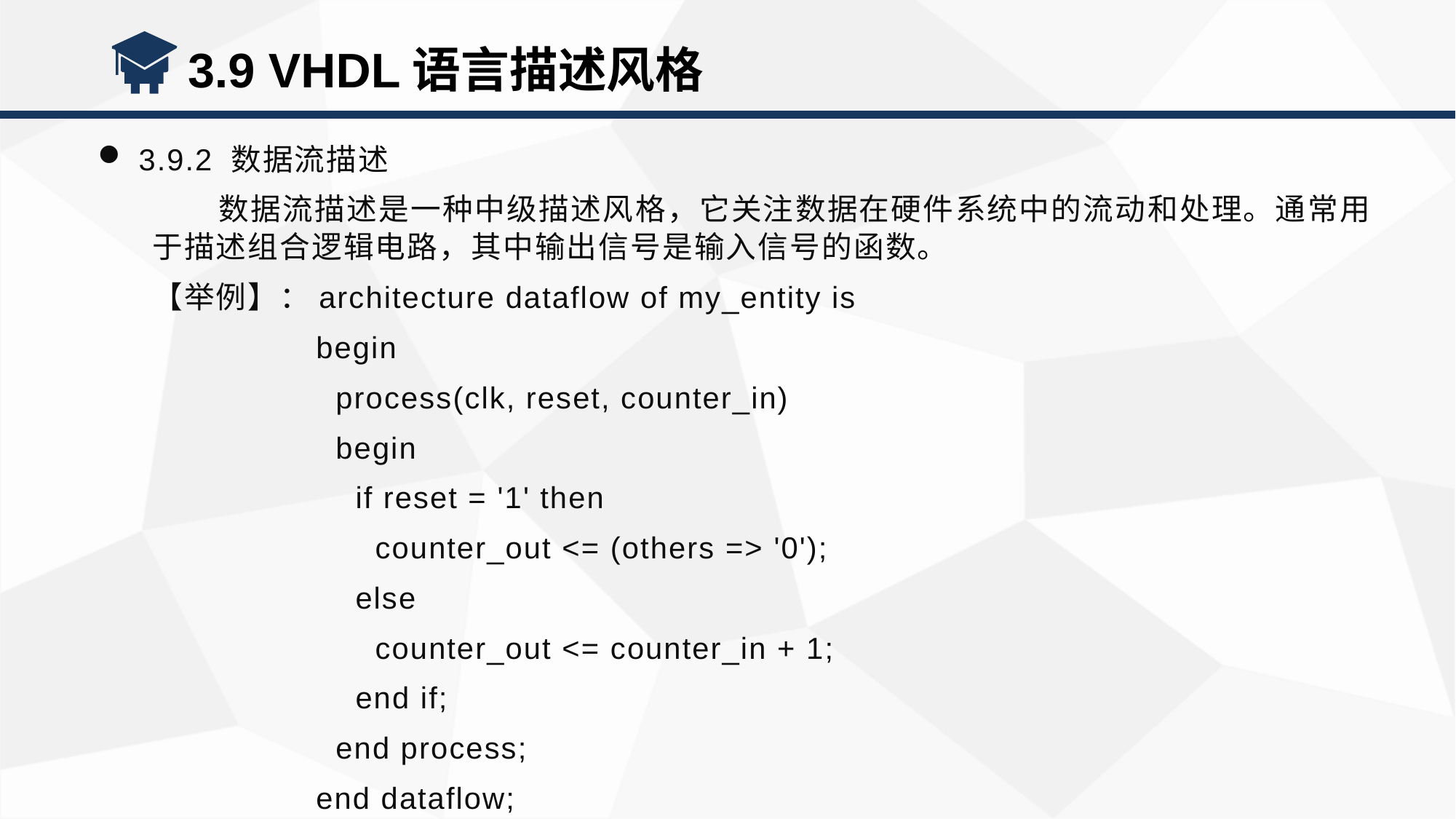

3.9 VHDL语言描述风格

3.9.2 数据流描述
       数据流描述是一种中级描述风格，它关注数据在硬件系统中的流动和处理。通常用于描述组合逻辑电路，其中输出信号是输入信号的函数。
【举例】：architecture dataflow of my_entity is
begin
  process(clk, reset, counter_in)
  begin
    if reset = '1' then
      counter_out <= (others => '0');
    else
      counter_out <= counter_in + 1;
    end if;
  end process;
end dataflow;